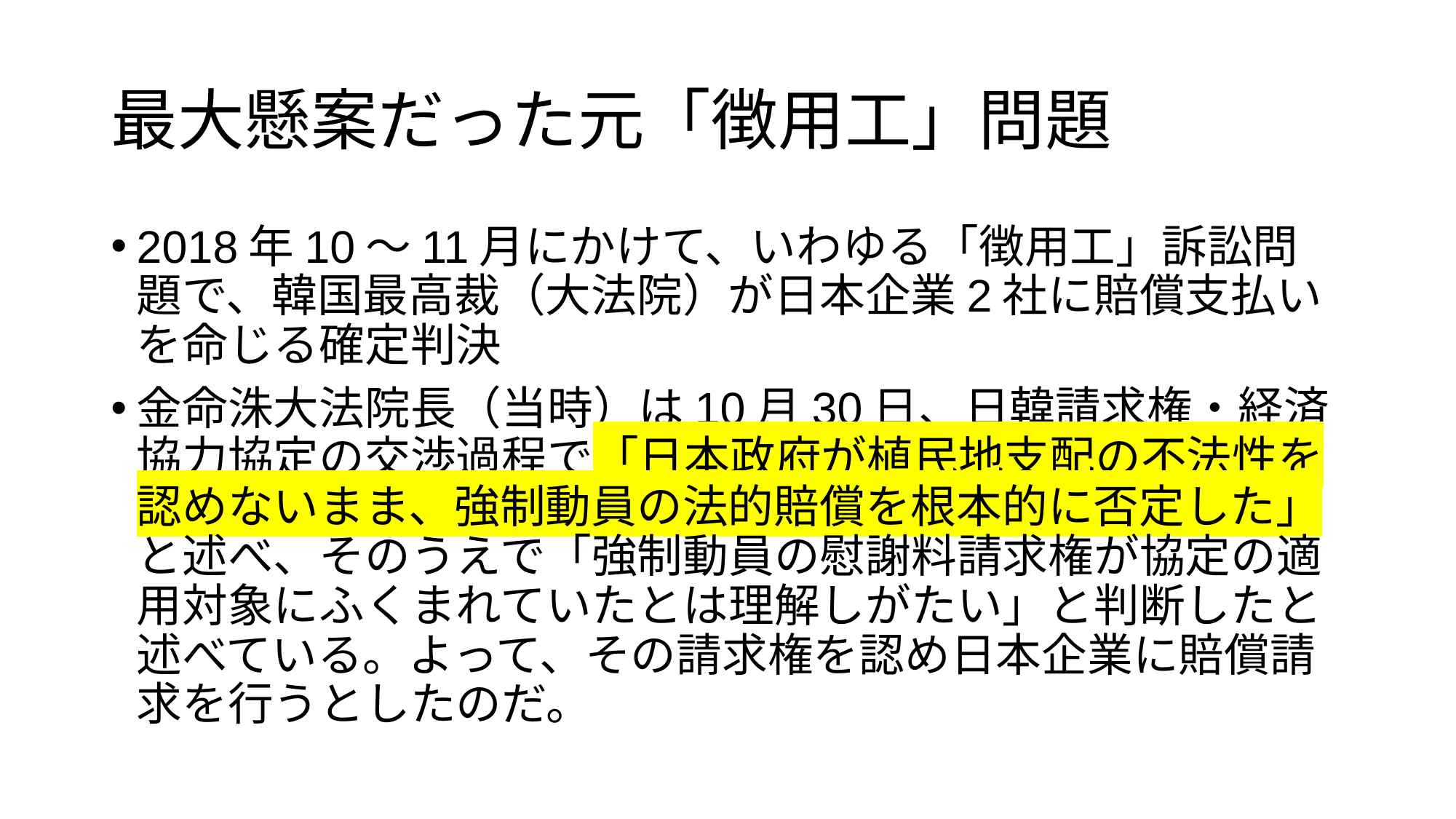

# 最大懸案だった元「徴用工」問題
2018年10～11月にかけて、いわゆる「徴用工」訴訟問題で、韓国最高裁（大法院）が日本企業2社に賠償支払いを命じる確定判決
金命洙大法院長（当時）は10月30日、日韓請求権・経済協力協定の交渉過程で「日本政府が植民地支配の不法性を認めないまま、強制動員の法的賠償を根本的に否定した」と述べ、そのうえで「強制動員の慰謝料請求権が協定の適用対象にふくまれていたとは理解しがたい」と判断したと述べている。よって、その請求権を認め日本企業に賠償請求を行うとしたのだ。